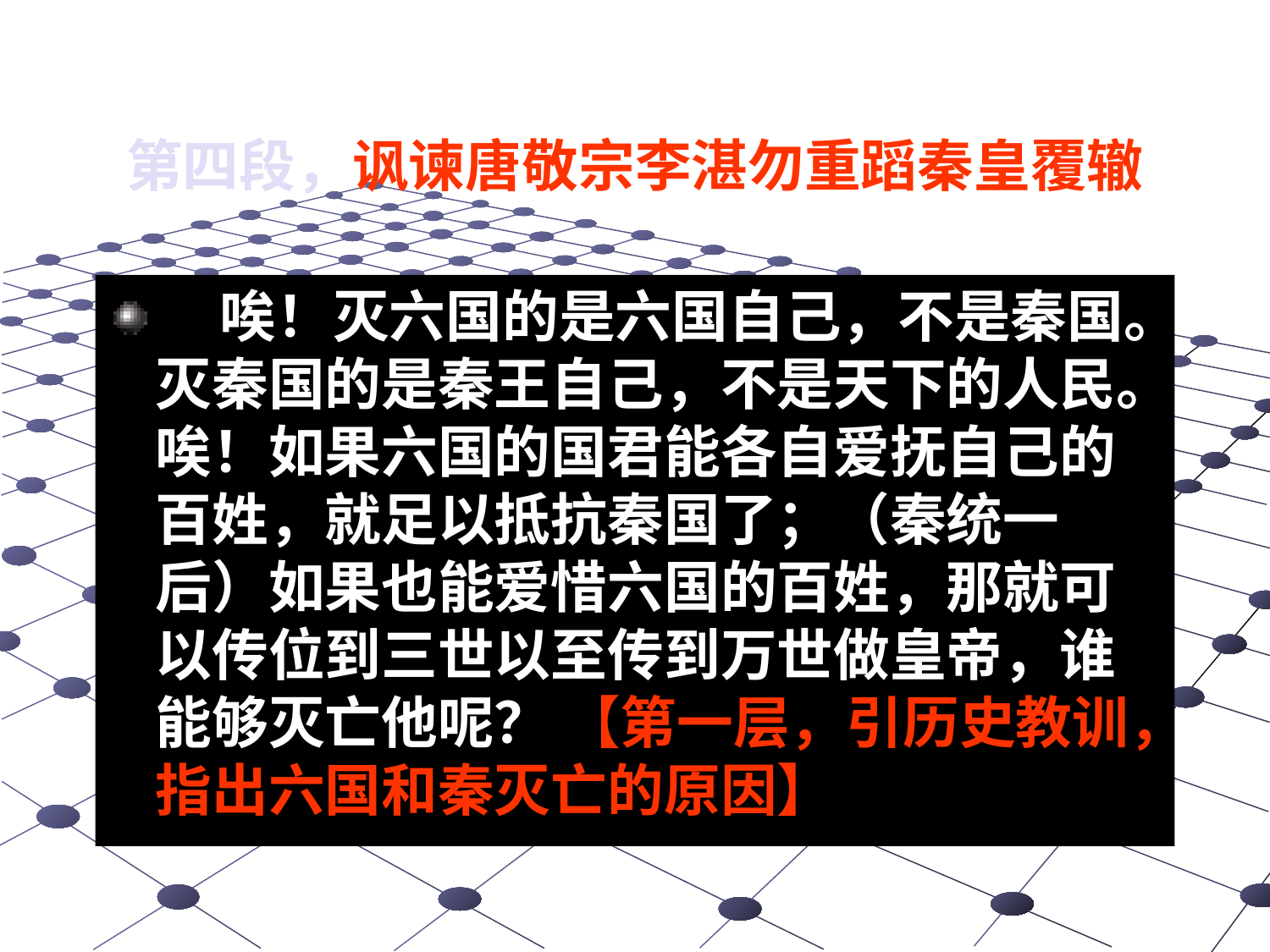

# 第四段，讽谏唐敬宗李湛勿重蹈秦皇覆辙
    唉！灭六国的是六国自己，不是秦国。灭秦国的是秦王自己，不是天下的人民。唉！如果六国的国君能各自爱抚自己的百姓，就足以抵抗秦国了；（秦统一后）如果也能爱惜六国的百姓，那就可以传位到三世以至传到万世做皇帝，谁能够灭亡他呢？ 【第一层，引历史教训，指出六国和秦灭亡的原因】